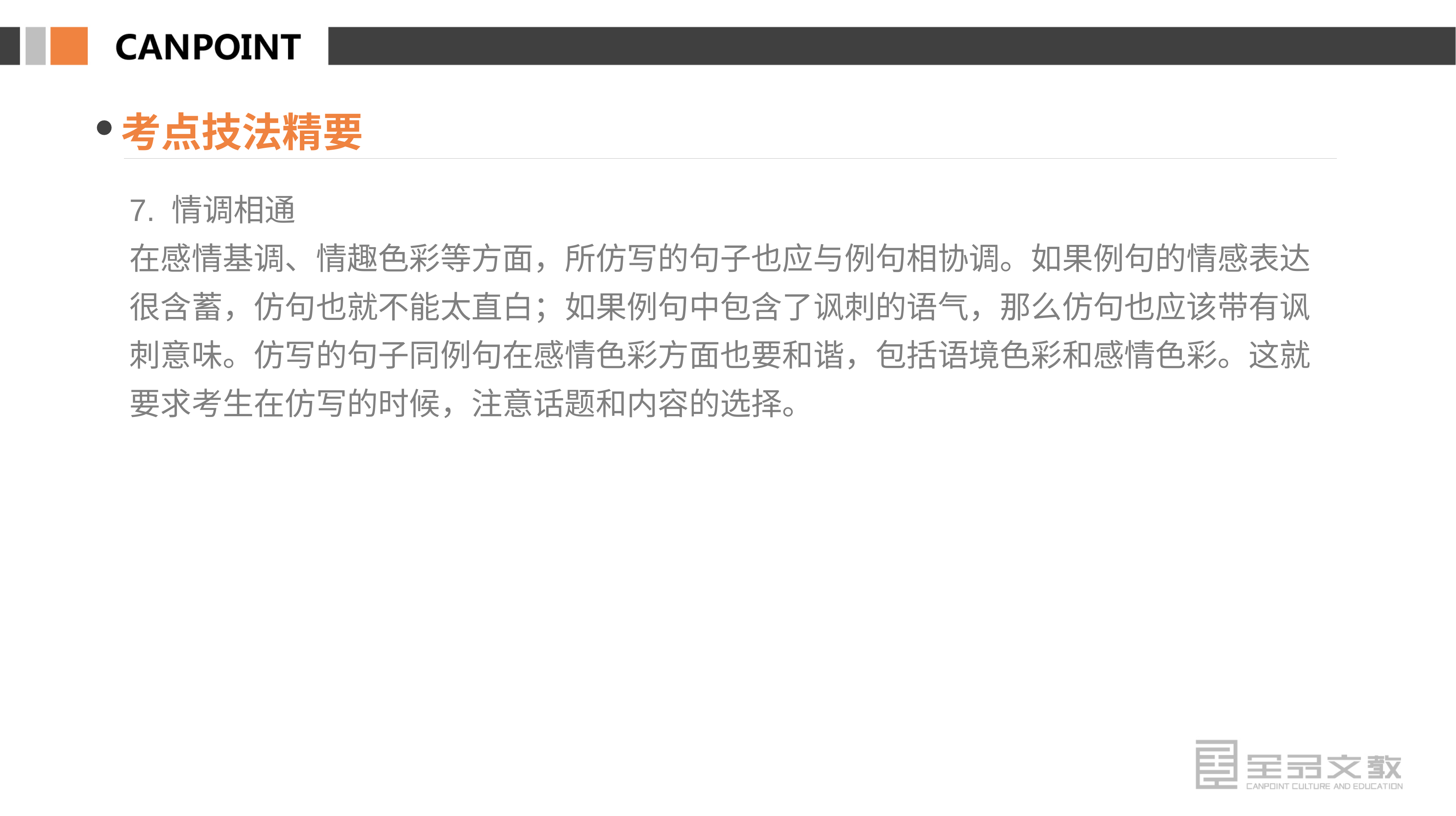

考点技法精要

7. 情调相通
在感情基调、情趣色彩等方面，所仿写的句子也应与例句相协调。如果例句的情感表达很含蓄，仿句也就不能太直白；如果例句中包含了讽刺的语气，那么仿句也应该带有讽刺意味。仿写的句子同例句在感情色彩方面也要和谐，包括语境色彩和感情色彩。这就要求考生在仿写的时候，注意话题和内容的选择。